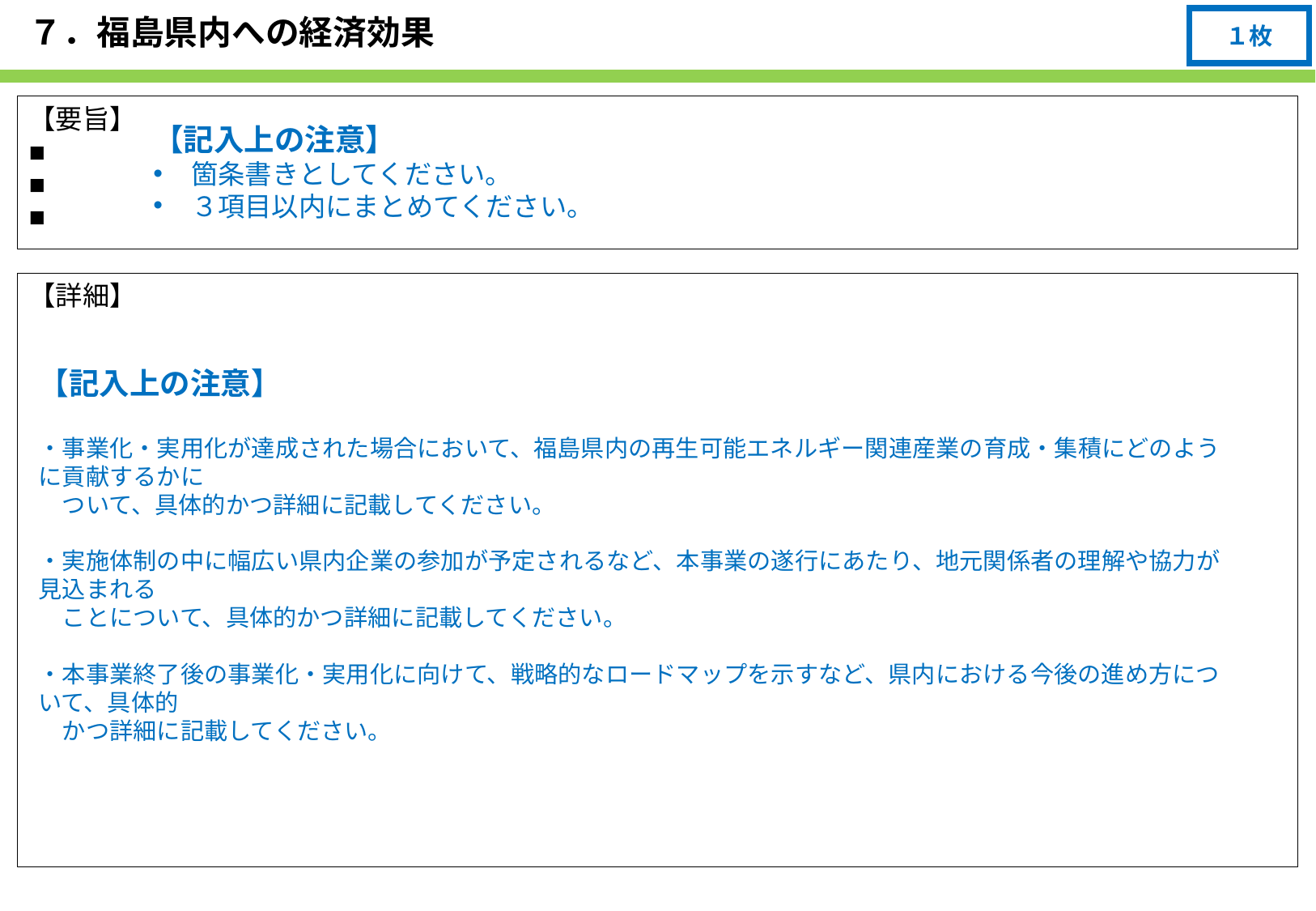

# ７．福島県内への経済効果
１枚
【要旨】
■
■
■
【記入上の注意】
箇条書きとしてください。
３項目以内にまとめてください。
【詳細】
【記入上の注意】

・事業化・実用化が達成された場合において、福島県内の再生可能エネルギー関連産業の育成・集積にどのように貢献するかに
　ついて、具体的かつ詳細に記載してください。

・実施体制の中に幅広い県内企業の参加が予定されるなど、本事業の遂行にあたり、地元関係者の理解や協力が見込まれる
　ことについて、具体的かつ詳細に記載してください。

・本事業終了後の事業化・実用化に向けて、戦略的なロードマップを示すなど、県内における今後の進め方について、具体的
　かつ詳細に記載してください。